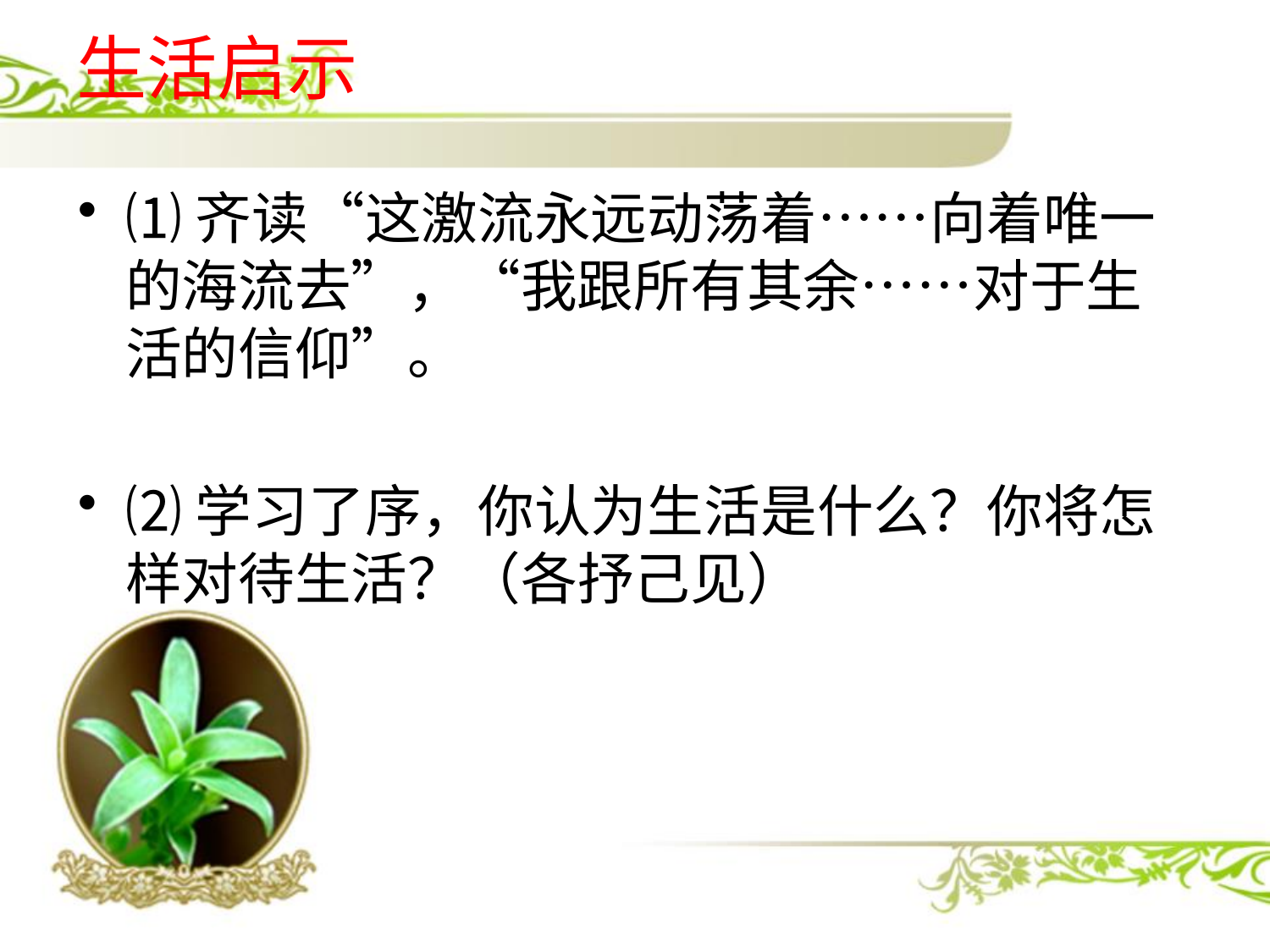

# 生活启示
⑴齐读“这激流永远动荡着……向着唯一的海流去”，“我跟所有其余……对于生活的信仰”。

⑵学习了序，你认为生活是什么？你将怎样对待生活？（各抒己见）